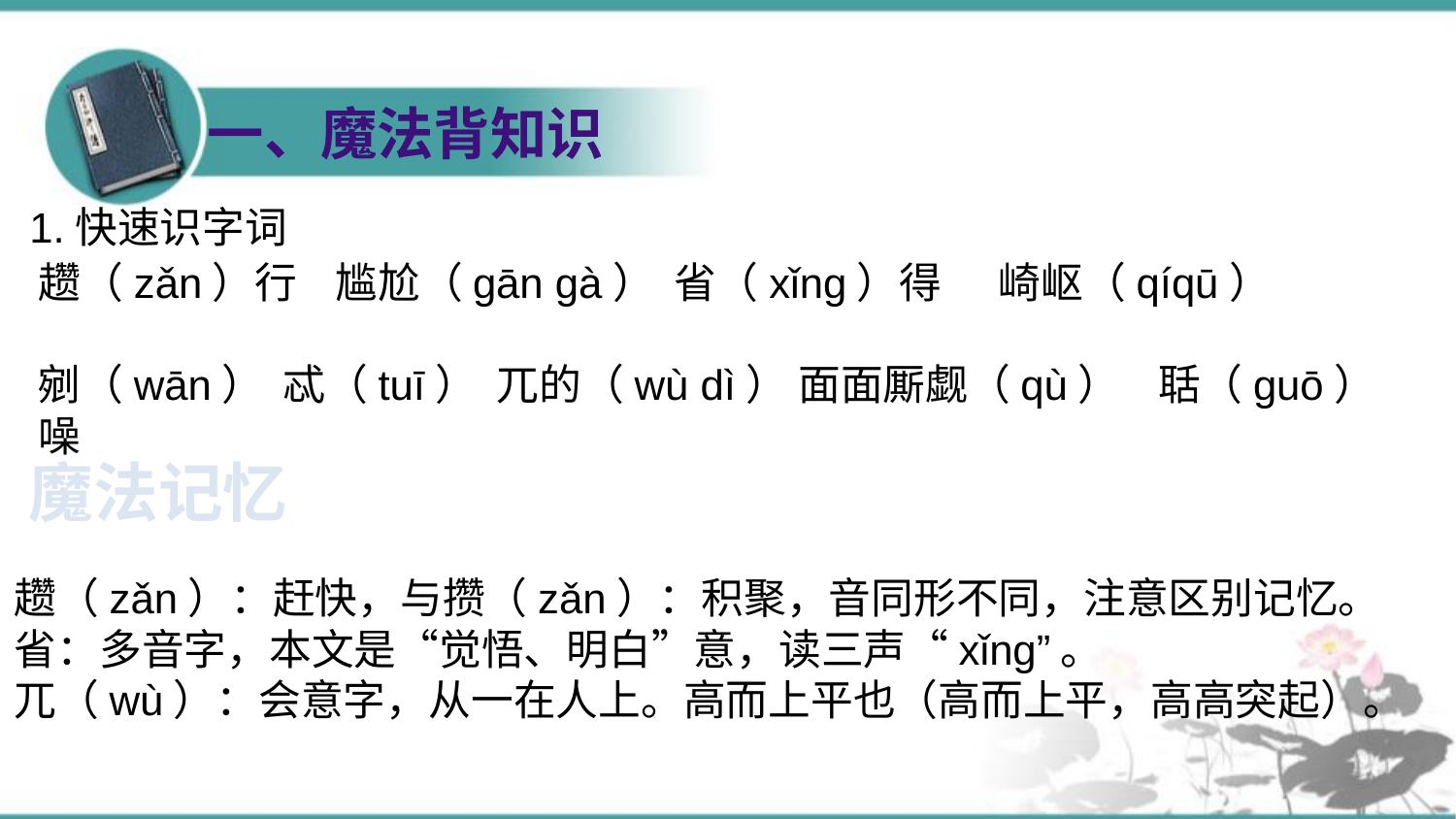

https://www.ypppt.com/
一、魔法背知识
1.快速识字词
趱（zǎn）行    尴尬（gān gà）  省（xǐng）得      崎岖（qíqū）

剜（wān）  忒（tuī）  兀的（wù dì） 面面厮觑（qù）    聒（guō）噪
魔法记忆
趱（zǎn）：赶快，与攒（zǎn）：积聚，音同形不同，注意区别记忆。
省：多音字，本文是“觉悟、明白”意，读三声“xǐng”。
兀（wù）：会意字，从一在人上。高而上平也（高而上平，高高突起）。